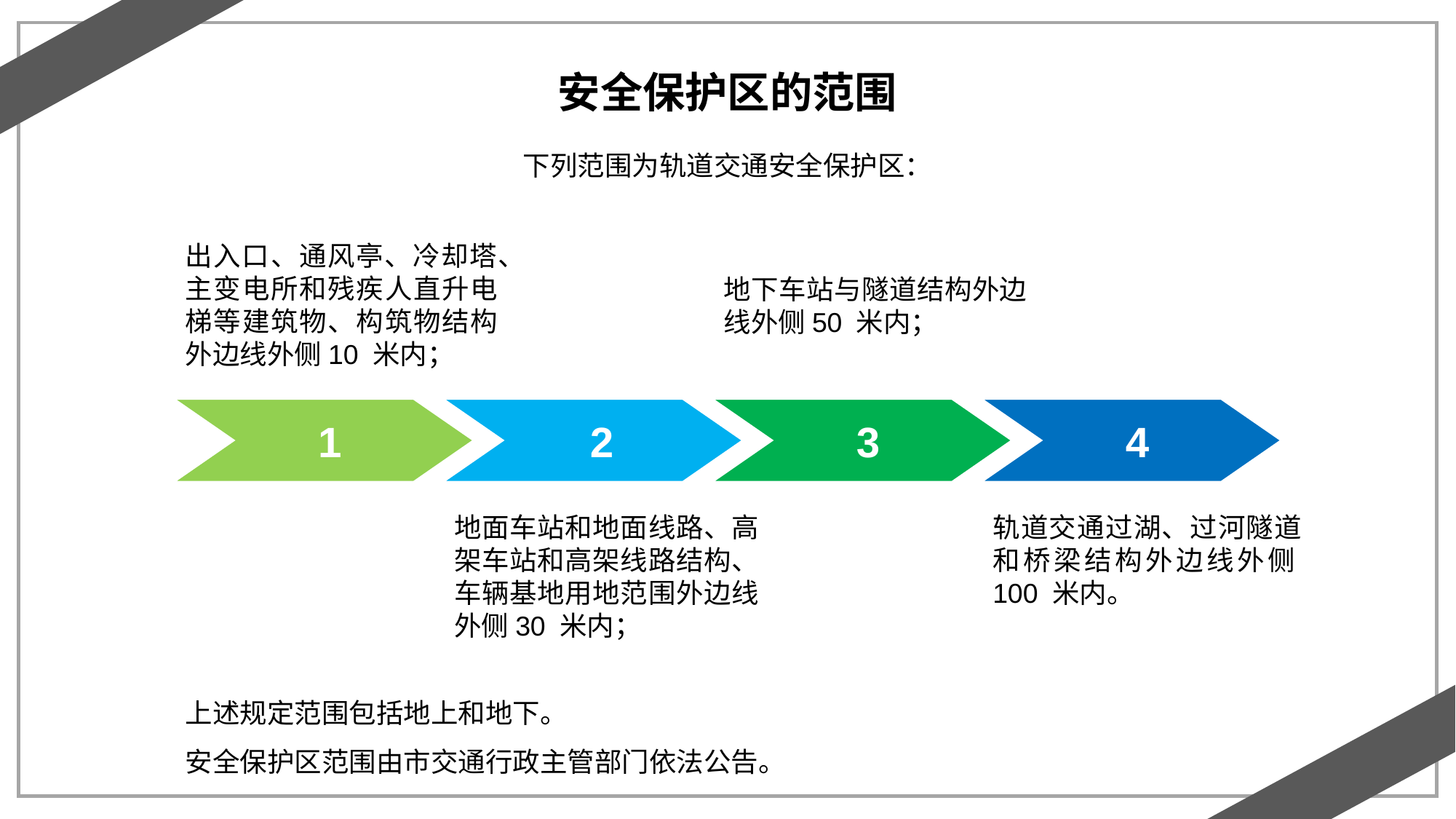

安全保护区的范围
下列范围为轨道交通安全保护区：
出入口、通风亭、冷却塔、主变电所和残疾人直升电梯等建筑物、构筑物结构外边线外侧10 米内；
地下车站与隧道结构外边线外侧50 米内；
1
2
3
4
地面车站和地面线路、高架车站和高架线路结构、车辆基地用地范围外边线外侧30 米内；
轨道交通过湖、过河隧道和桥梁结构外边线外侧100 米内。
上述规定范围包括地上和地下。
安全保护区范围由市交通行政主管部门依法公告。